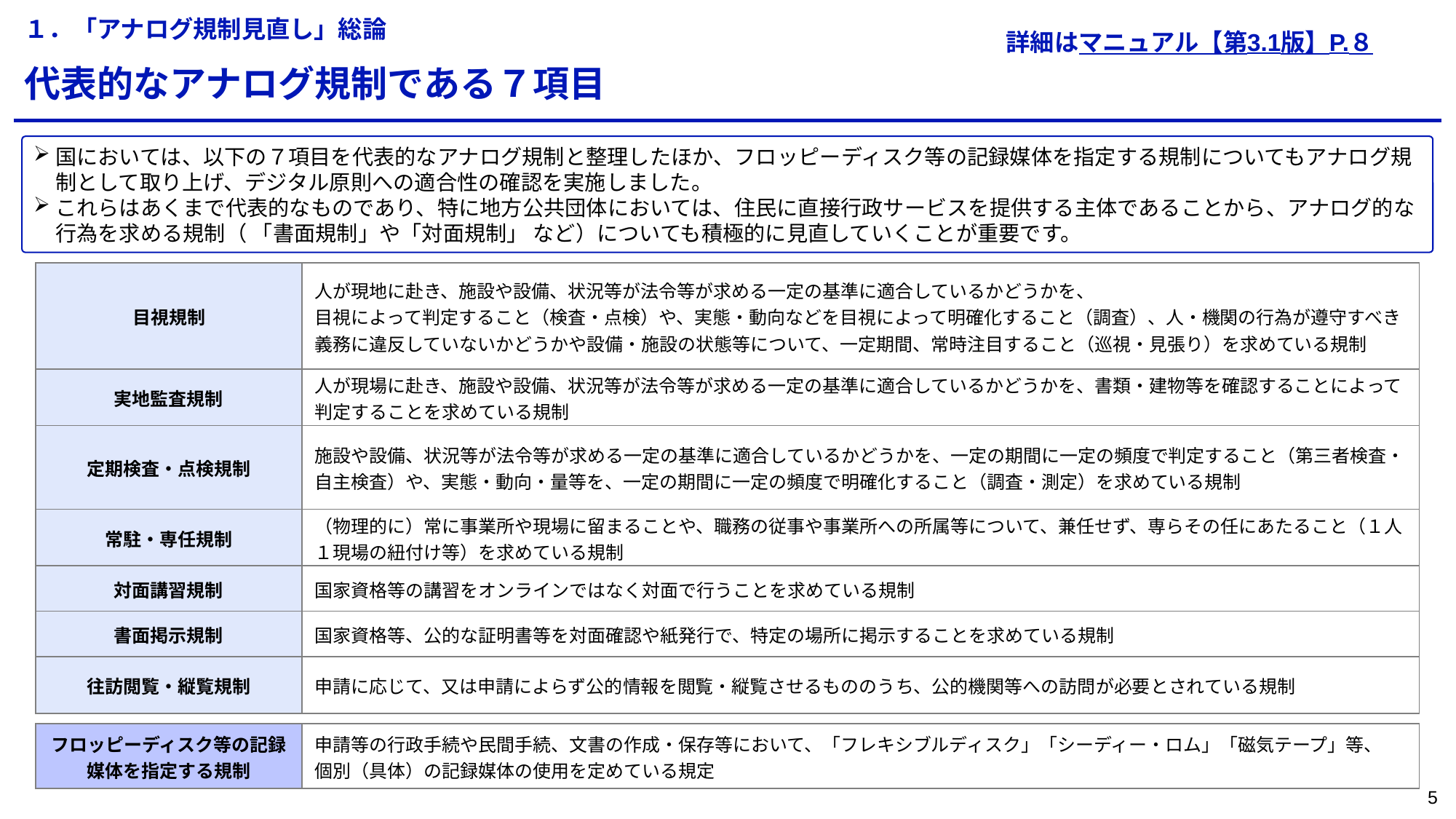

１．「アナログ規制見直し」総論
詳細はマニュアル【第3.1版】P.８
代表的なアナログ規制である７項目
国においては、以下の７項目を代表的なアナログ規制と整理したほか、フロッピーディスク等の記録媒体を指定する規制についてもアナログ規制として取り上げ、デジタル原則への適合性の確認を実施しました。
これらはあくまで代表的なものであり、特に地方公共団体においては、住民に直接行政サービスを提供する主体であることから、アナログ的な行為を求める規制（ 「書面規制」や「対面規制」 など）についても積極的に見直していくことが重要です。
| 目視規制 | 人が現地に赴き、施設や設備、状況等が法令等が求める一定の基準に適合しているかどうかを、 目視によって判定すること（検査・点検）や、実態・動向などを目視によって明確化すること（調査）、人・機関の行為が遵守すべき義務に違反していないかどうかや設備・施設の状態等について、一定期間、常時注目すること（巡視・見張り）を求めている規制 |
| --- | --- |
| 実地監査規制 | 人が現場に赴き、施設や設備、状況等が法令等が求める一定の基準に適合しているかどうかを、書類・建物等を確認することによって判定することを求めている規制 |
| 定期検査・点検規制 | 施設や設備、状況等が法令等が求める一定の基準に適合しているかどうかを、一定の期間に一定の頻度で判定すること（第三者検査・自主検査）や、実態・動向・量等を、一定の期間に一定の頻度で明確化すること（調査・測定）を求めている規制 |
| 常駐・専任規制 | （物理的に）常に事業所や現場に留まることや、職務の従事や事業所への所属等について、兼任せず、専らその任にあたること（１人１現場の紐付け等）を求めている規制 |
| 対面講習規制 | 国家資格等の講習をオンラインではなく対面で行うことを求めている規制 |
| 書面掲示規制 | 国家資格等、公的な証明書等を対面確認や紙発行で、特定の場所に掲示することを求めている規制 |
| 往訪閲覧・縦覧規制 | 申請に応じて、又は申請によらず公的情報を閲覧・縦覧させるもののうち、公的機関等への訪問が必要とされている規制 |
| フロッピーディスク等の記録媒体を指定する規制 | 申請等の行政手続や民間手続、文書の作成・保存等において、「フレキシブルディスク」「シーディー・ロム」「磁気テープ」等、 個別（具体）の記録媒体の使用を定めている規定 |
| --- | --- |
5